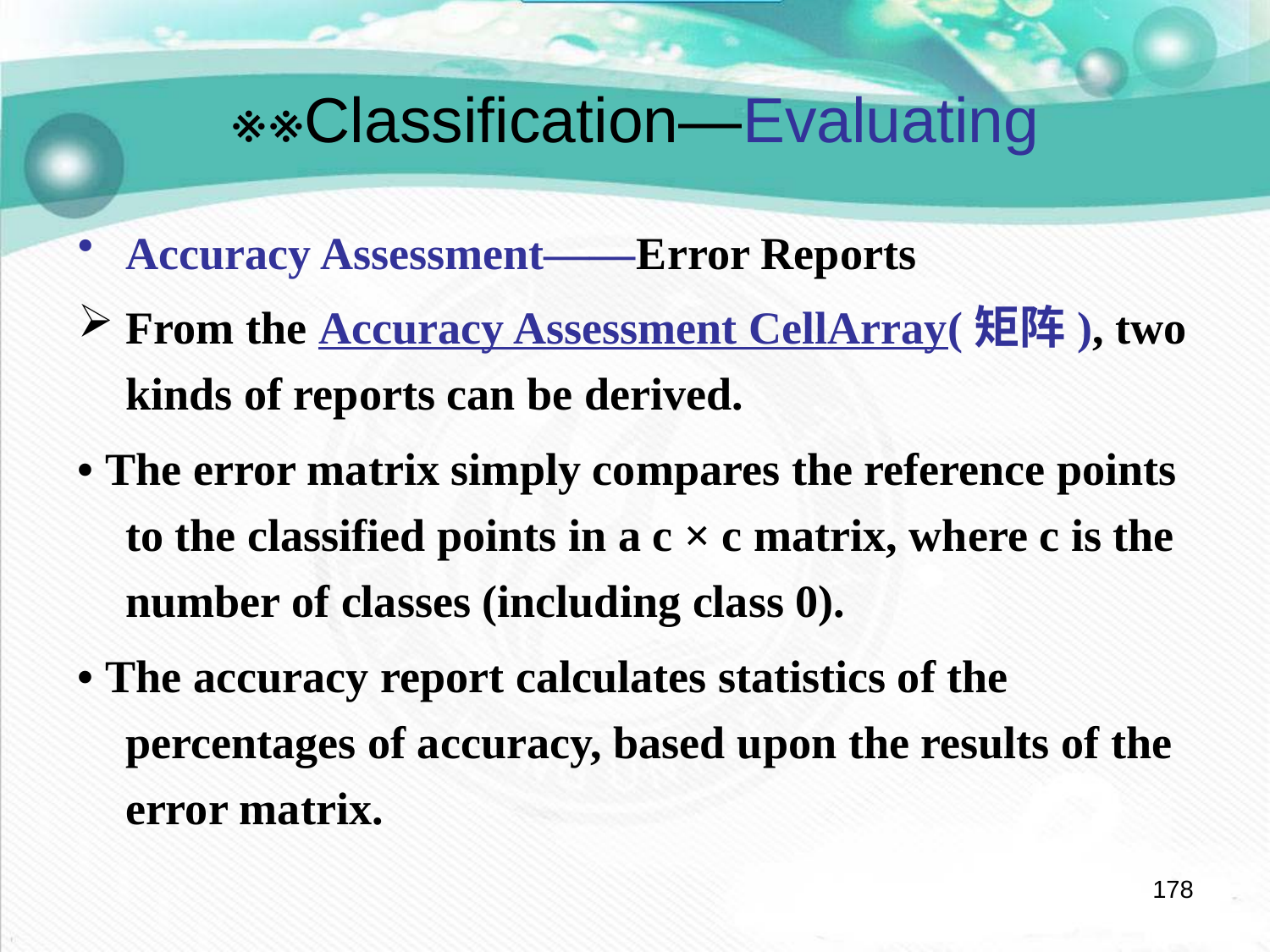

# ※※Classification—Evaluating
Accuracy Assessment——Error Reports
From the Accuracy Assessment CellArray(矩阵), two kinds of reports can be derived.
• The error matrix simply compares the reference points to the classified points in a c × c matrix, where c is the number of classes (including class 0).
• The accuracy report calculates statistics of the percentages of accuracy, based upon the results of the error matrix.
178